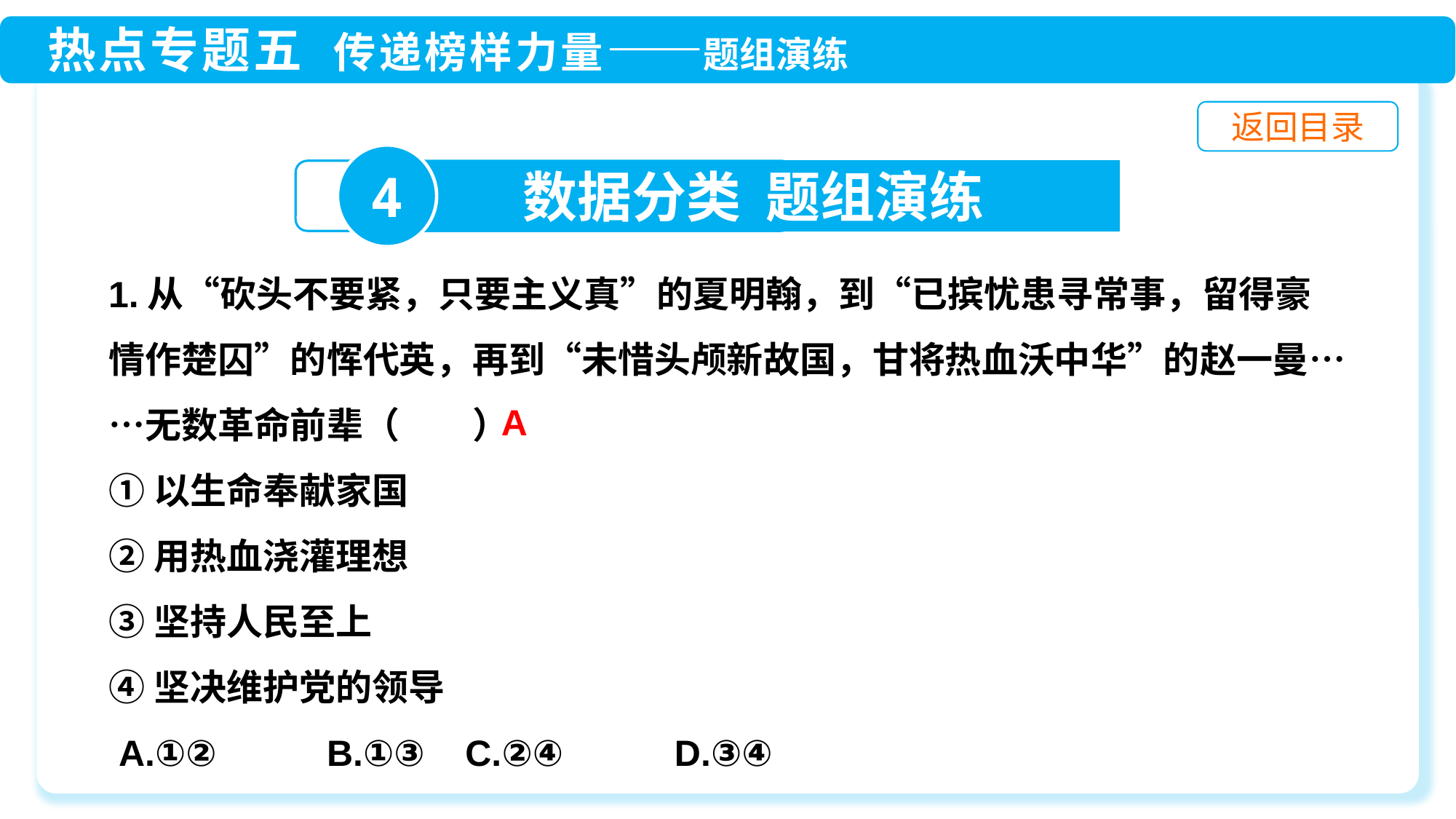

4

数据分类  题组演练
1.从“砍头不要紧，只要主义真”的夏明翰，到“已摈忧患寻常事，留得豪情作楚囚”的恽代英，再到“未惜头颅新故国，甘将热血沃中华”的赵一曼……无数革命前辈（　　）
①以生命奉献家国
②用热血浇灌理想
③坚持人民至上
④坚决维护党的领导
 A.①② 	B.①③    C.②④ 	  D.③④
A